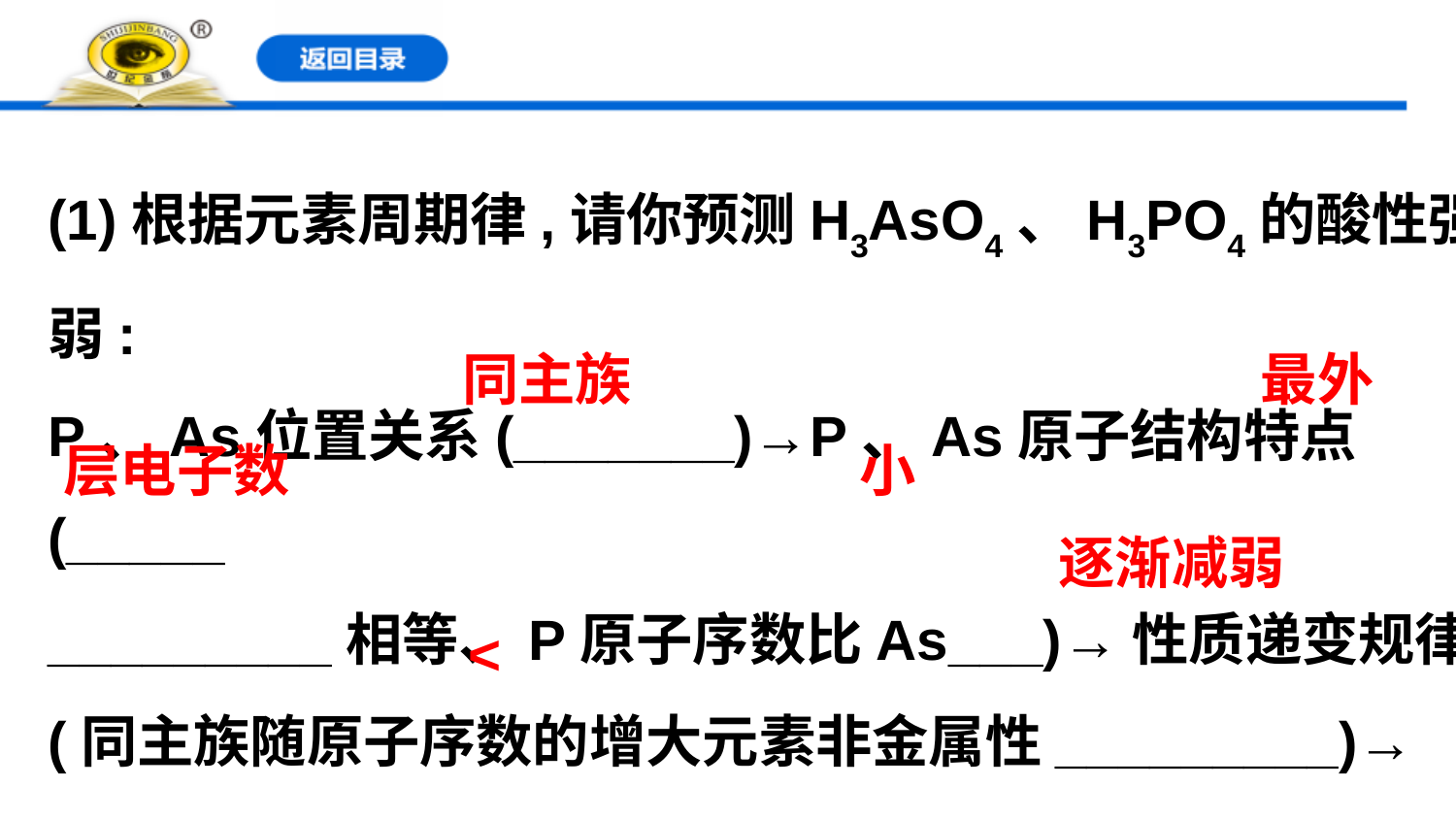

(1)根据元素周期律,请你预测H3AsO4、H3PO4的酸性强
弱:
P、As位置关系(_______)→P、As原子结构特点(_____
_________相等、P原子序数比As___)→性质递变规律
(同主族随原子序数的增大元素非金属性_________)→
预测结果:H3AsO4__H3PO4(填“>”“<”或“=”)。
同主族
最外
层电子数
小
逐渐减弱
<